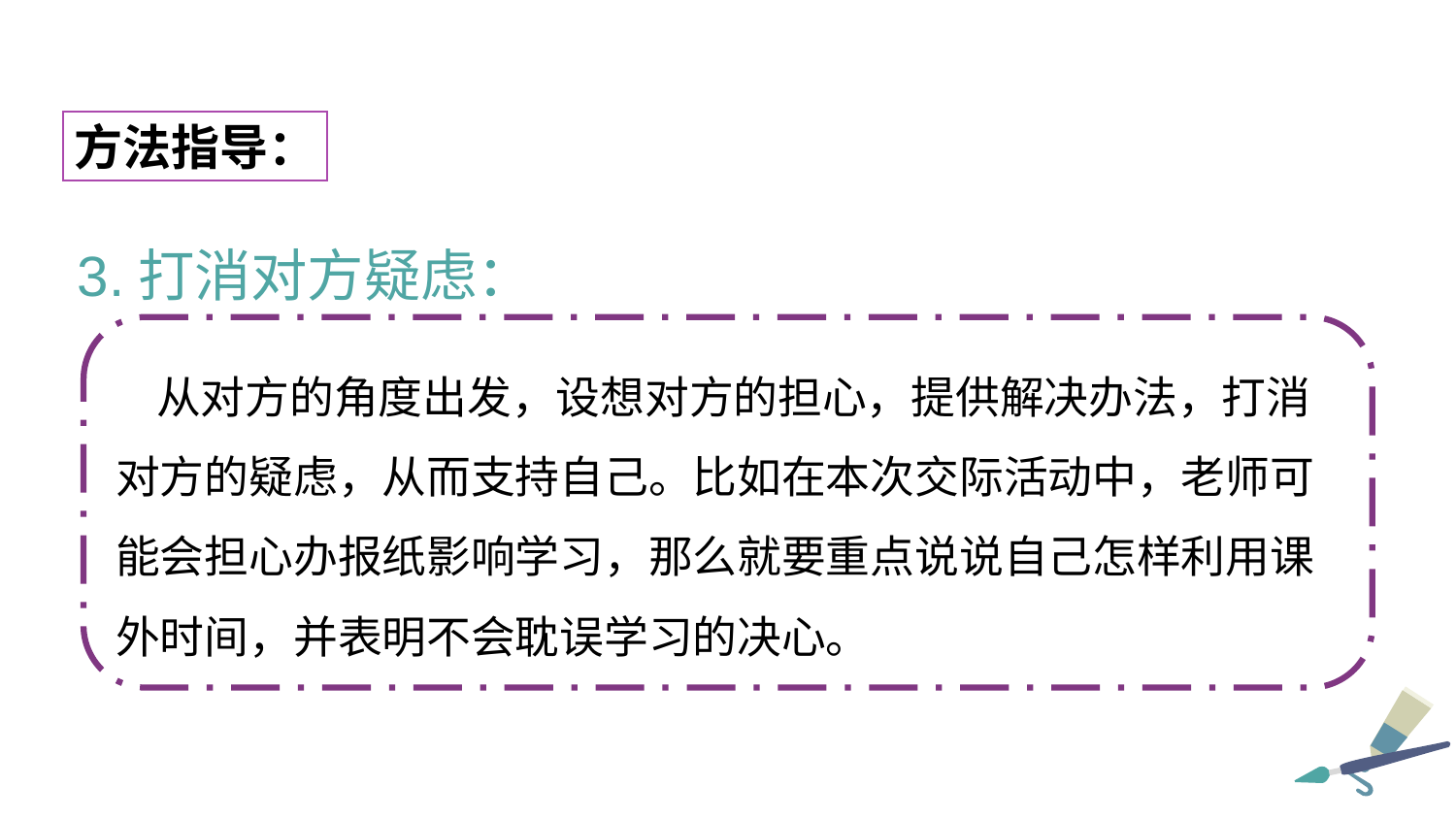

方法指导：
3.打消对方疑虑：
   从对方的角度出发，设想对方的担心，提供解决办法，打消对方的疑虑，从而支持自己。比如在本次交际活动中，老师可能会担心办报纸影响学习，那么就要重点说说自己怎样利用课外时间，并表明不会耽误学习的决心。